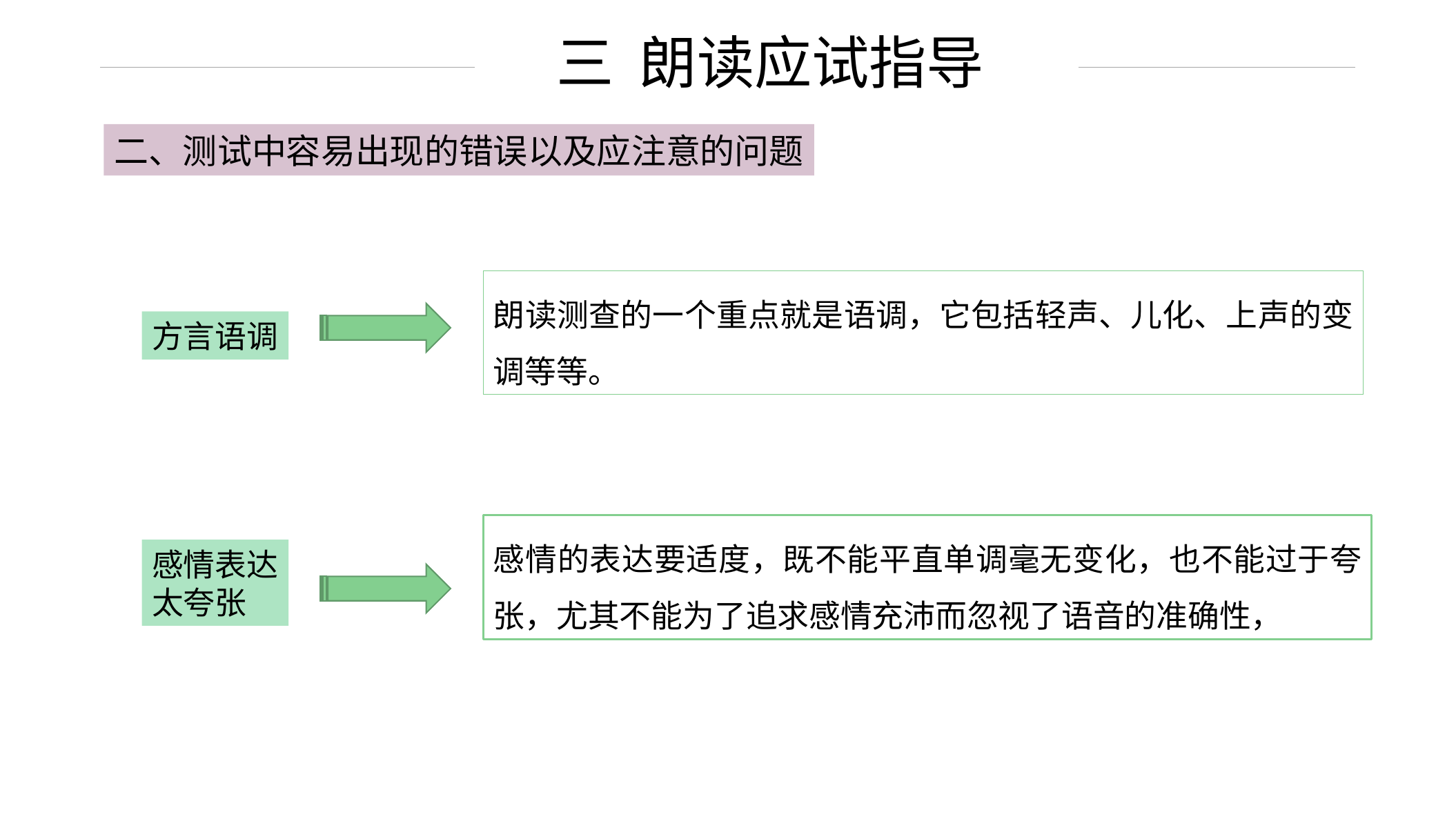

三  朗读应试指导
二、测试中容易出现的错误以及应注意的问题
朗读测查的一个重点就是语调，它包括轻声、儿化、上声的变调等等。

方言语调
感情的表达要适度，既不能平直单调毫无变化，也不能过于夸张，尤其不能为了追求感情充沛而忽视了语音的准确性，
感情表达
太夸张